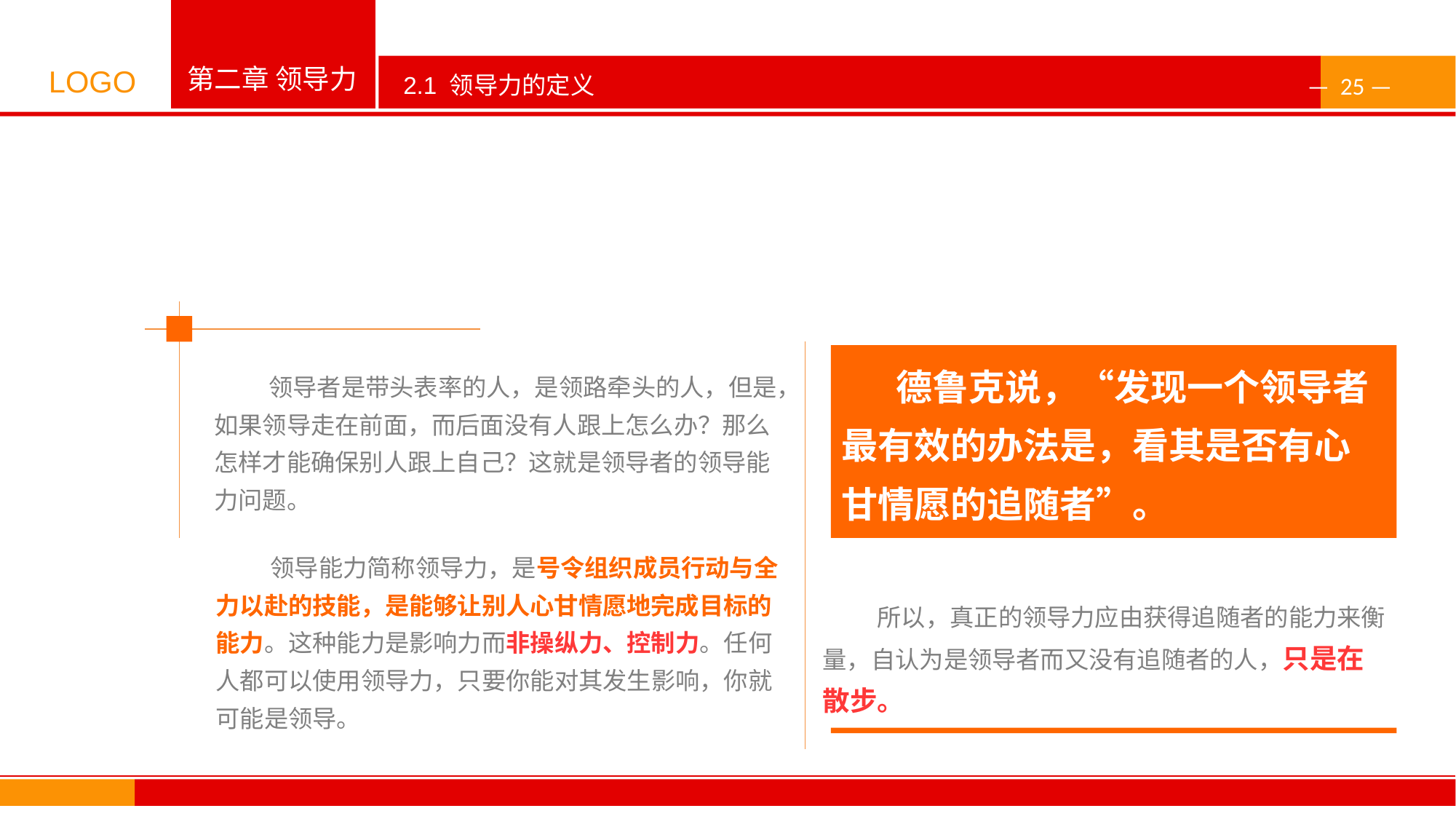

德鲁克说，“发现一个领导者最有效的办法是，看其是否有心甘情愿的追随者”。
领导者是带头表率的人，是领路牵头的人，但是，如果领导走在前面，而后面没有人跟上怎么办？那么怎样才能确保别人跟上自己？这就是领导者的领导能力问题。
领导能力简称领导力，是号令组织成员行动与全力以赴的技能，是能够让别人心甘情愿地完成目标的能力。这种能力是影响力而非操纵力、控制力。任何人都可以使用领导力，只要你能对其发生影响，你就可能是领导。
所以，真正的领导力应由获得追随者的能力来衡量，自认为是领导者而又没有追随者的人，只是在散步。